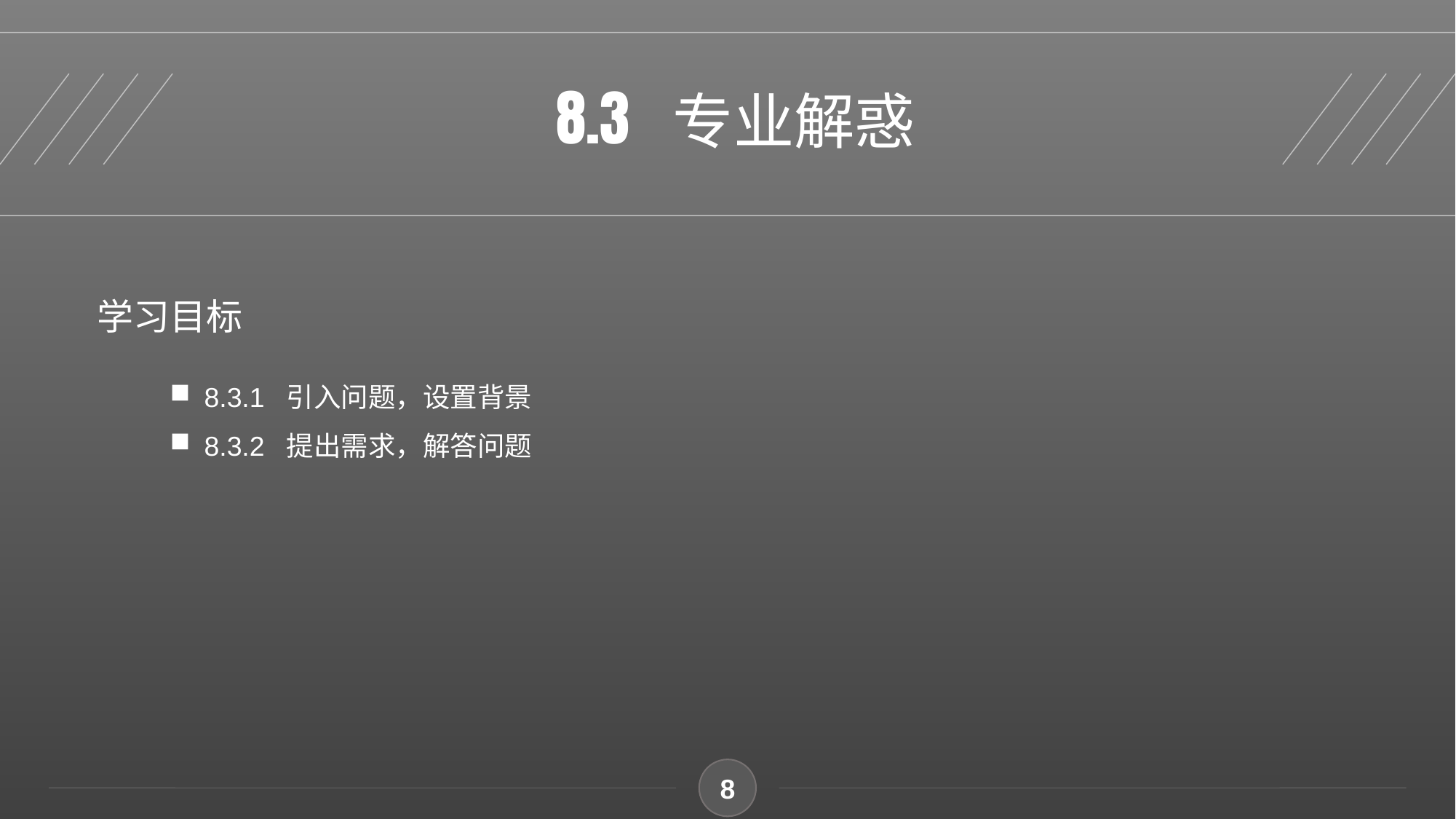

8.3  专业解惑

学习目标
8.3.1  引入问题，设置背景
8.3.2  提出需求，解答问题